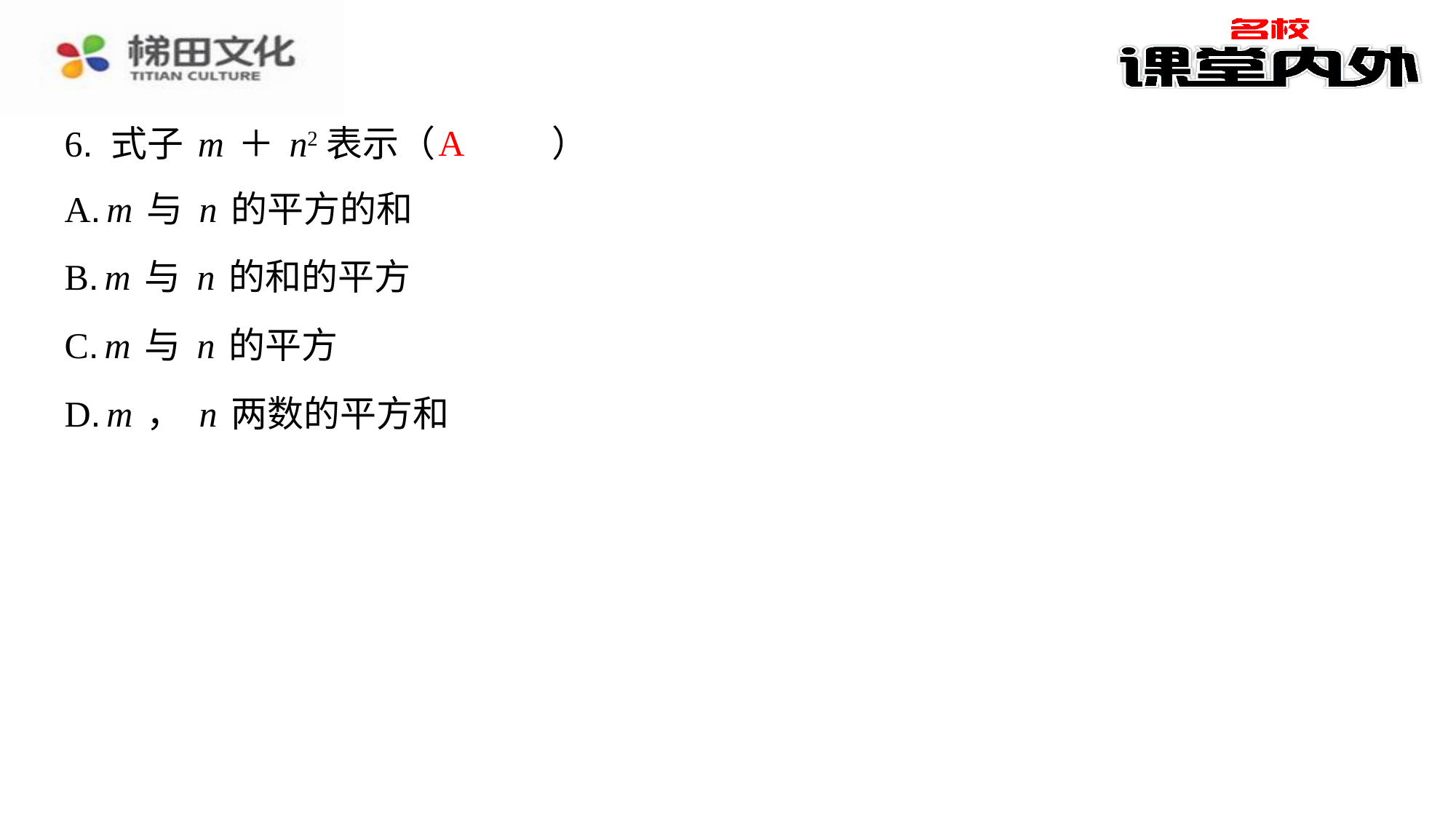

A
6. 式子m＋n2表示（　A　）
| A. m与n的平方的和 |
| --- |
| B. m与n的和的平方 |
| C. m与n的平方 |
| D. m，n两数的平方和 |